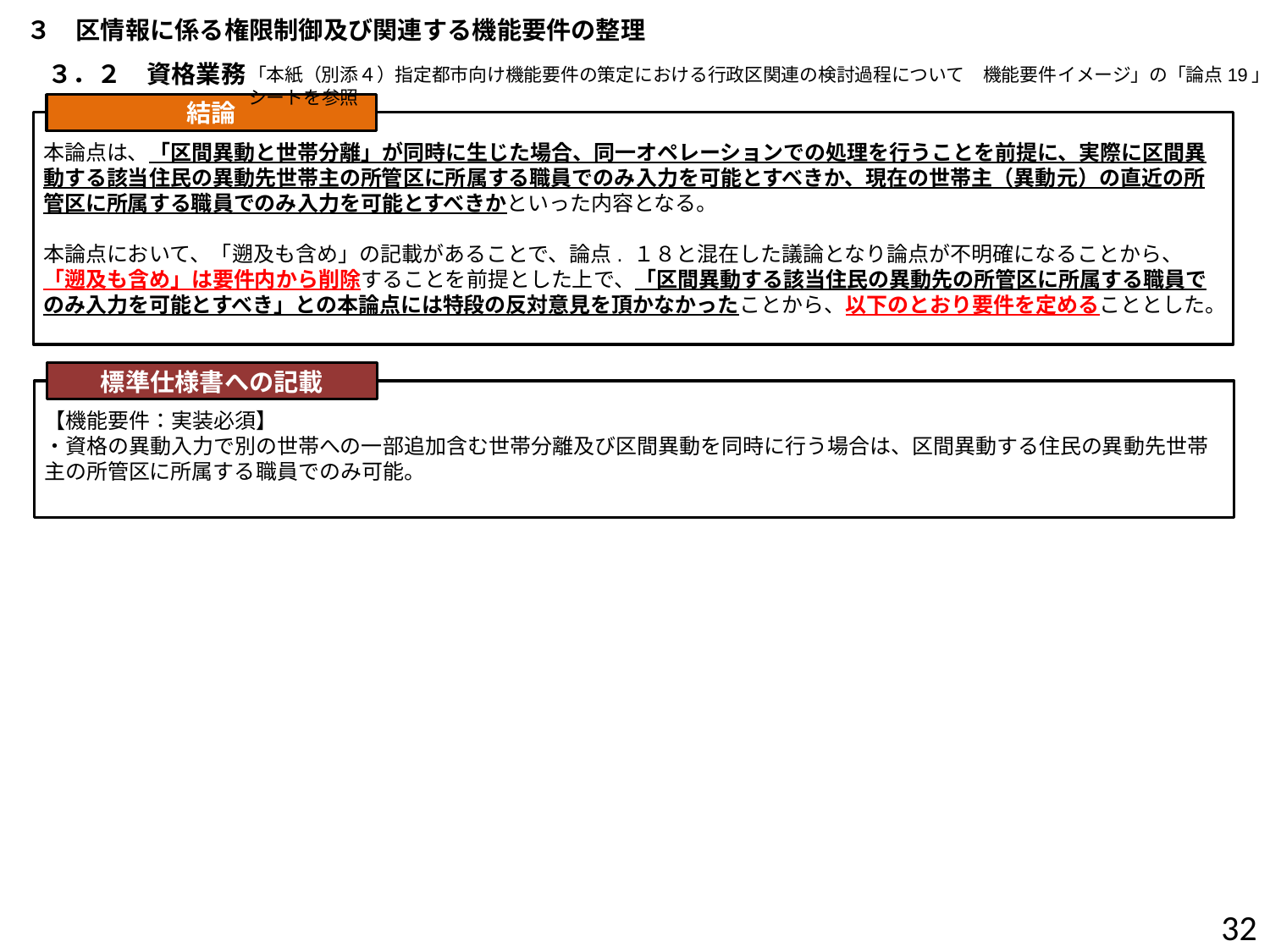

３　区情報に係る権限制御及び関連する機能要件の整理
３．２　資格業務
「本紙（別添４）指定都市向け機能要件の策定における行政区関連の検討過程について　機能要件イメージ」の「論点19」シートを参照
結論

本論点は、「区間異動と世帯分離」が同時に生じた場合、同一オペレーションでの処理を行うことを前提に、実際に区間異動する該当住民の異動先世帯主の所管区に所属する職員でのみ入力を可能とすべきか、現在の世帯主（異動元）の直近の所管区に所属する職員でのみ入力を可能とすべきかといった内容となる。

本論点において、「遡及も含め」の記載があることで、論点. １８と混在した議論となり論点が不明確になることから、「遡及も含め」は要件内から削除することを前提とした上で、「区間異動する該当住民の異動先の所管区に所属する職員でのみ入力を可能とすべき」との本論点には特段の反対意見を頂かなかったことから、以下のとおり要件を定めることとした。
標準仕様書への記載

【機能要件：実装必須】
・資格の異動入力で別の世帯への一部追加含む世帯分離及び区間異動を同時に行う場合は、区間異動する住民の異動先世帯主の所管区に所属する職員でのみ可能。
32